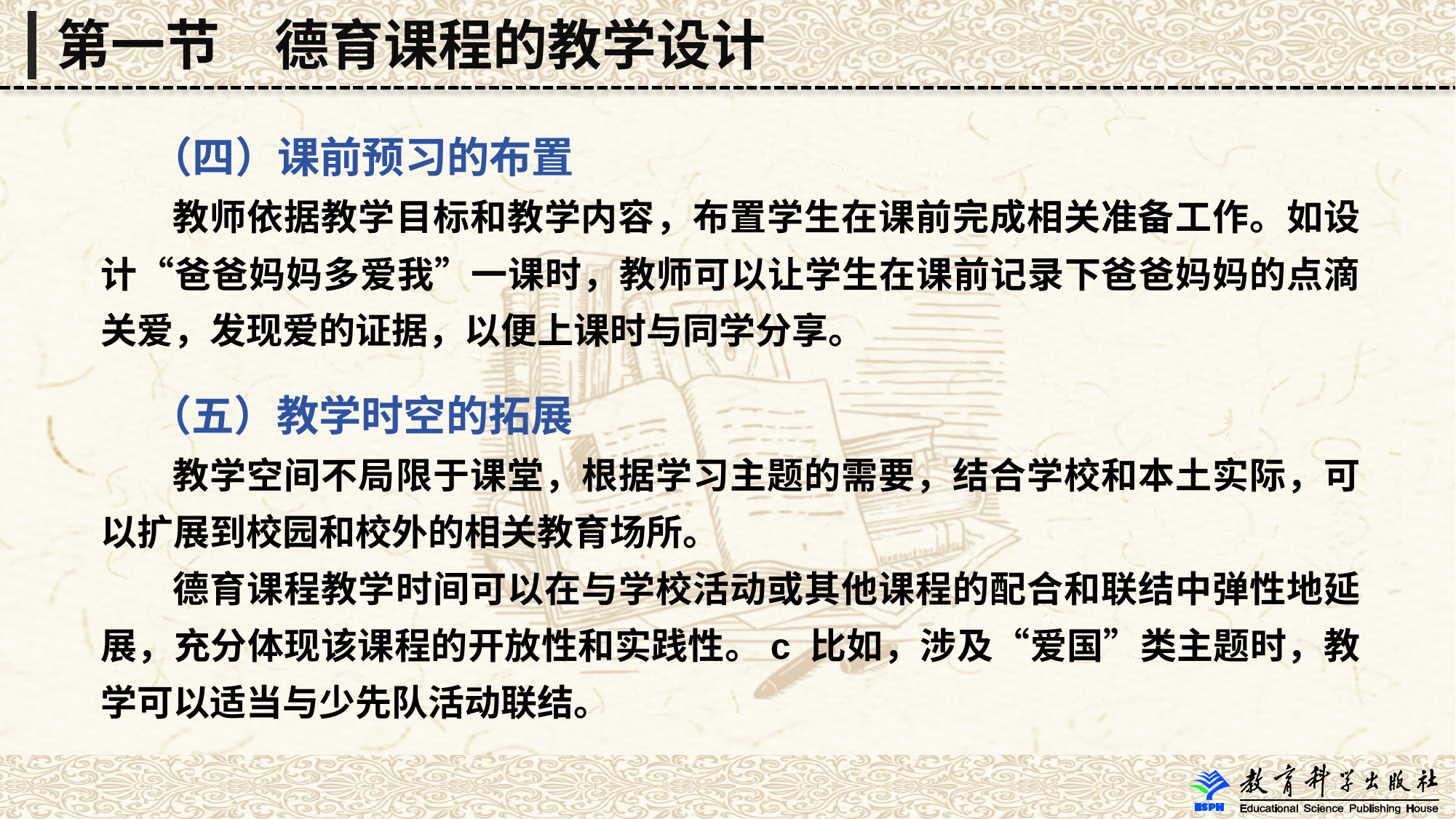

第一节　德育课程的教学设计
     （四）课前预习的布置
       教师依据教学目标和教学内容，布置学生在课前完成相关准备工作。如设计“爸爸妈妈多爱我”一课时，教师可以让学生在课前记录下爸爸妈妈的点滴关爱，发现爱的证据，以便上课时与同学分享。

    （五）教学时空的拓展
       教学空间不局限于课堂，根据学习主题的需要，结合学校和本土实际，可以扩展到校园和校外的相关教育场所。
       德育课程教学时间可以在与学校活动或其他课程的配合和联结中弹性地延展，充分体现该课程的开放性和实践性。c 比如，涉及“爱国”类主题时，教学可以适当与少先队活动联结。